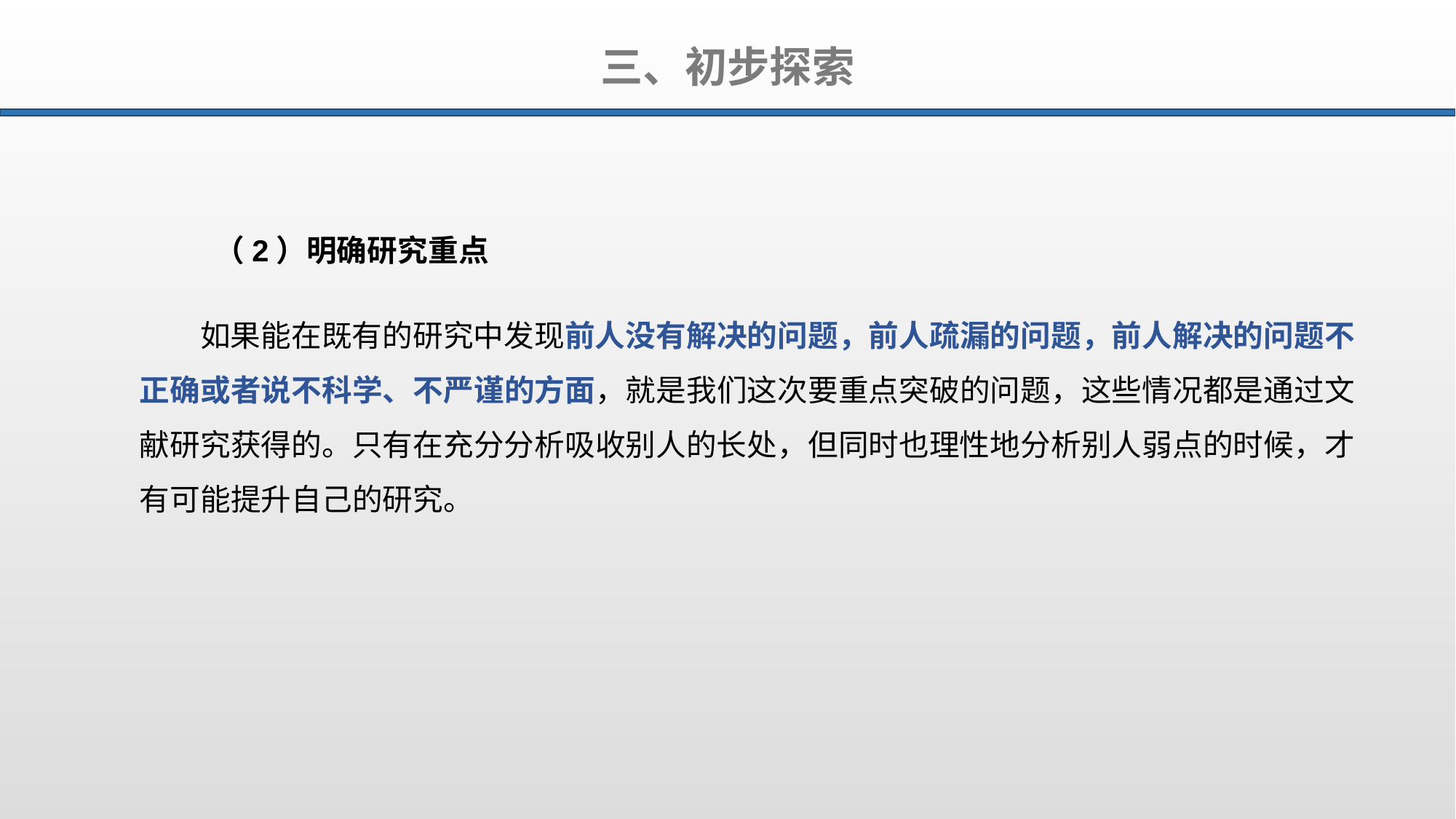

三、初步探索

 （2）明确研究重点
如果能在既有的研究中发现前人没有解决的问题，前人疏漏的问题，前人解决的问题不正确或者说不科学、不严谨的方面，就是我们这次要重点突破的问题，这些情况都是通过文献研究获得的。只有在充分分析吸收别人的长处，但同时也理性地分析别人弱点的时候，才有可能提升自己的研究。